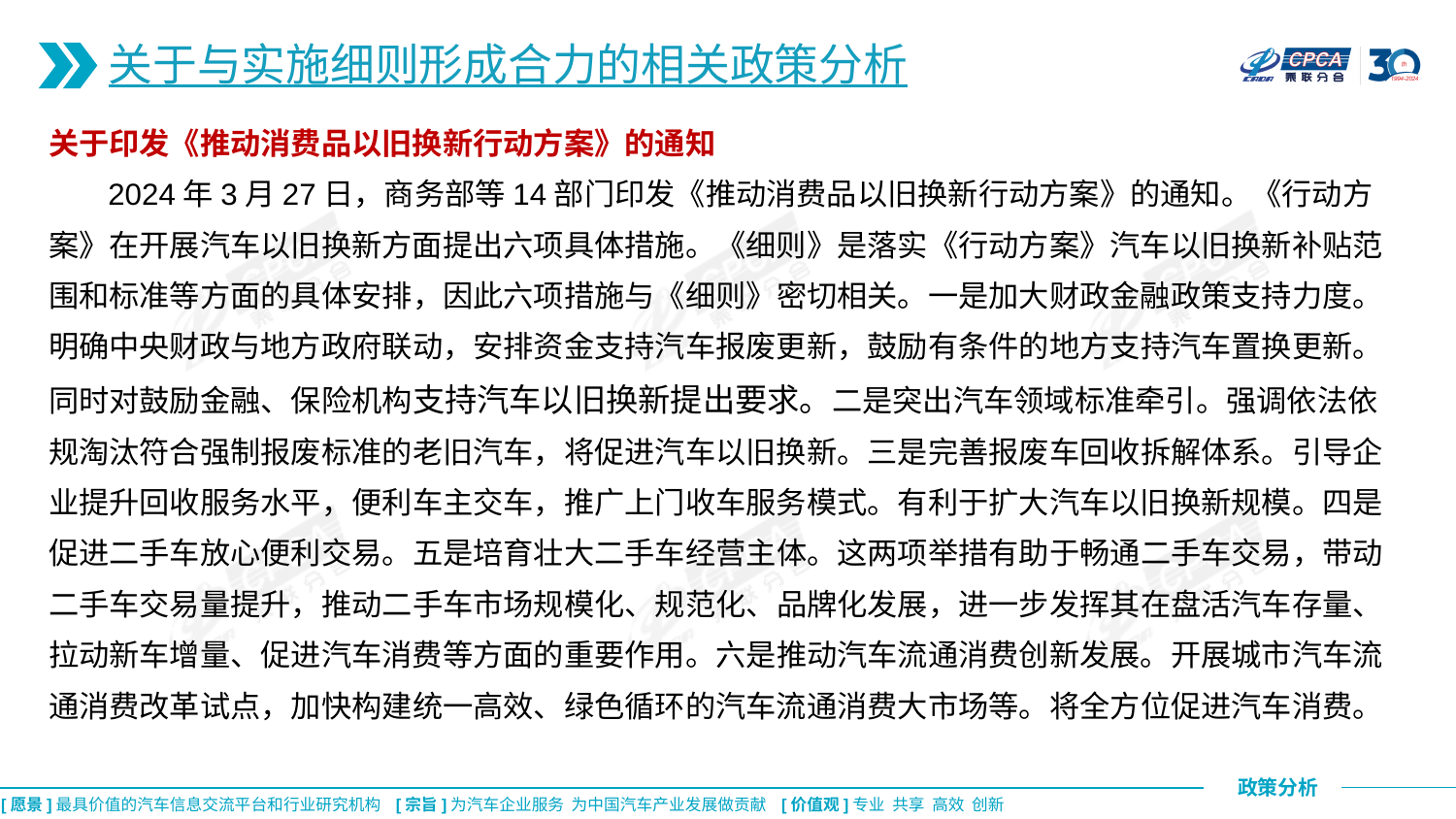

关于与实施细则形成合力的相关政策分析
关于印发《推动消费品以旧换新行动方案》的通知
       2024年3月27日，商务部等14部门印发《推动消费品以旧换新行动方案》的通知。《行动方案》在开展汽车以旧换新方面提出六项具体措施。《细则》是落实《行动方案》汽车以旧换新补贴范围和标准等方面的具体安排，因此六项措施与《细则》密切相关。一是加大财政金融政策支持力度。明确中央财政与地方政府联动，安排资金支持汽车报废更新，鼓励有条件的地方支持汽车置换更新。同时对鼓励金融、保险机构支持汽车以旧换新提出要求。二是突出汽车领域标准牵引。强调依法依规淘汰符合强制报废标准的老旧汽车，将促进汽车以旧换新。三是完善报废车回收拆解体系。引导企业提升回收服务水平，便利车主交车，推广上门收车服务模式。有利于扩大汽车以旧换新规模。四是促进二手车放心便利交易。五是培育壮大二手车经营主体。这两项举措有助于畅通二手车交易，带动二手车交易量提升，推动二手车市场规模化、规范化、品牌化发展，进一步发挥其在盘活汽车存量、拉动新车增量、促进汽车消费等方面的重要作用。六是推动汽车流通消费创新发展。开展城市汽车流通消费改革试点，加快构建统一高效、绿色循环的汽车流通消费大市场等。将全方位促进汽车消费。